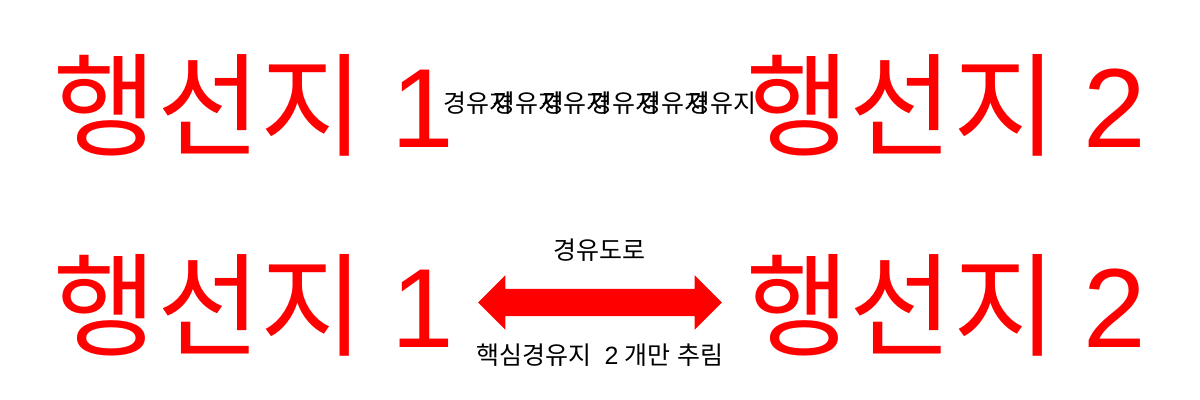

행선지2
행선지1
경유지
경유지
경유지
경유지
경유지
경유지

행선지1
행선지2
경유도로
핵심경유지 2개만 추림